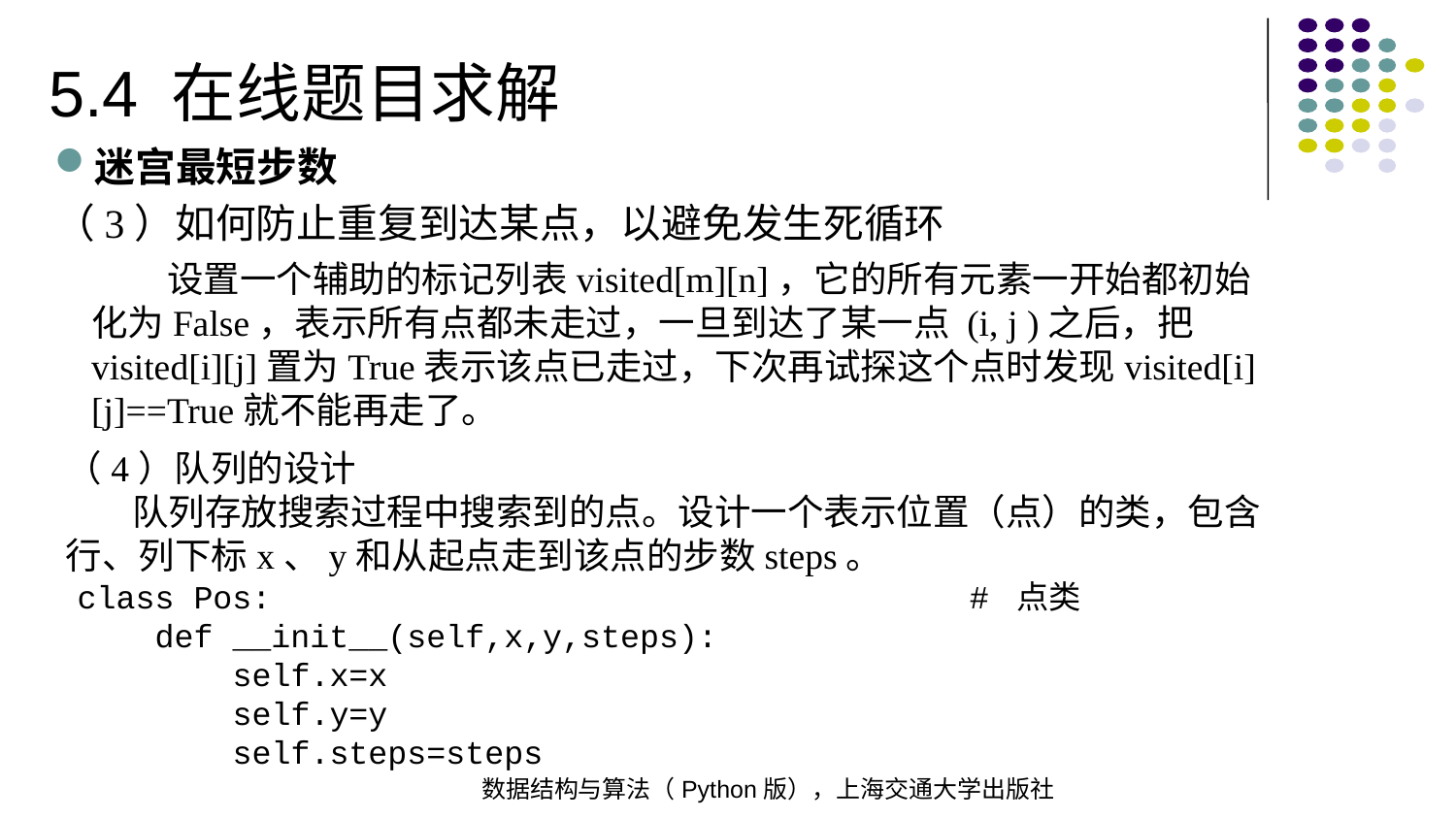

5.4 在线题目求解
迷宫最短步数
（3）如何防止重复到达某点，以避免发生死循环
   设置一个辅助的标记列表visited[m][n]，它的所有元素一开始都初始化为False，表示所有点都未走过，一旦到达了某一点 (i, j )之后，把visited[i][j]置为True表示该点已走过，下次再试探这个点时发现visited[i][j]==True就不能再走了。
（4）队列的设计
       队列存放搜索过程中搜索到的点。设计一个表示位置（点）的类，包含行、列下标x、y和从起点走到该点的步数steps。
class Pos:                                    # 点类
    def __init__(self,x,y,steps):
        self.x=x
        self.y=y
        self.steps=steps